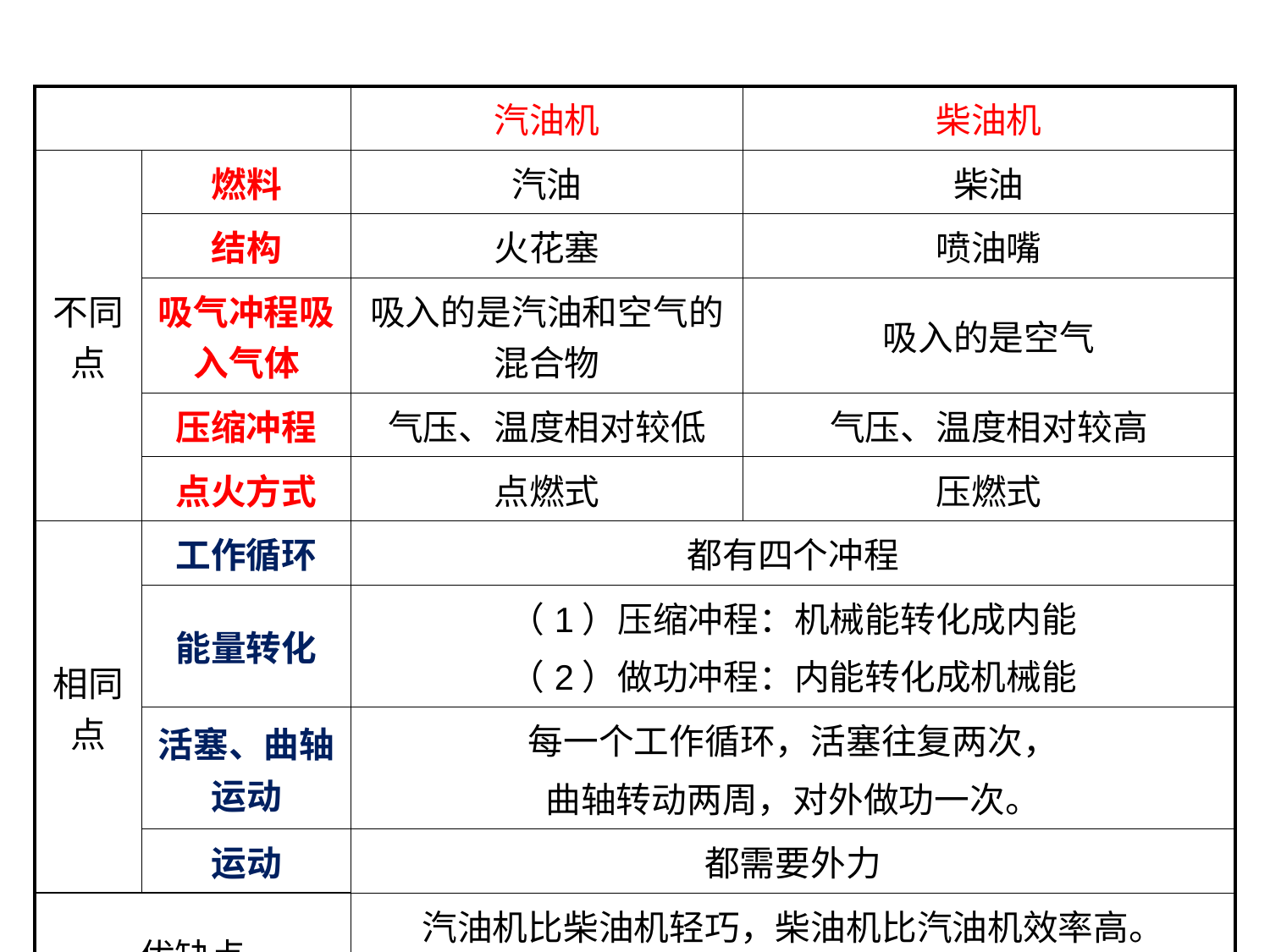

新课引入
|  |  | 汽油机 | 柴油机 |
| --- | --- | --- | --- |
| 不同点 | 燃料 | 汽油 | 柴油 |
|  | 结构 | 火花塞 | 喷油嘴 |
|  | 吸气冲程吸入气体 | 吸入的是汽油和空气的混合物 | 吸入的是空气 |
|  | 压缩冲程 | 气压、温度相对较低 | 气压、温度相对较高 |
|  | 点火方式 | 点燃式 | 压燃式 |
| 相同点 | 工作循环 | 都有四个冲程 |  |
|  | 能量转化 | （1）压缩冲程：机械能转化成内能 （2）做功冲程：内能转化成机械能 |  |
|  | 活塞、曲轴运动 | 每一个工作循环，活塞往复两次， 曲轴转动两周，对外做功一次。 |  |
|  | 运动 | 都需要外力 |  |
| 优缺点 |  | 汽油机比柴油机轻巧，柴油机比汽油机效率高。 但两者都带来了废气和噪声污染。 |  |